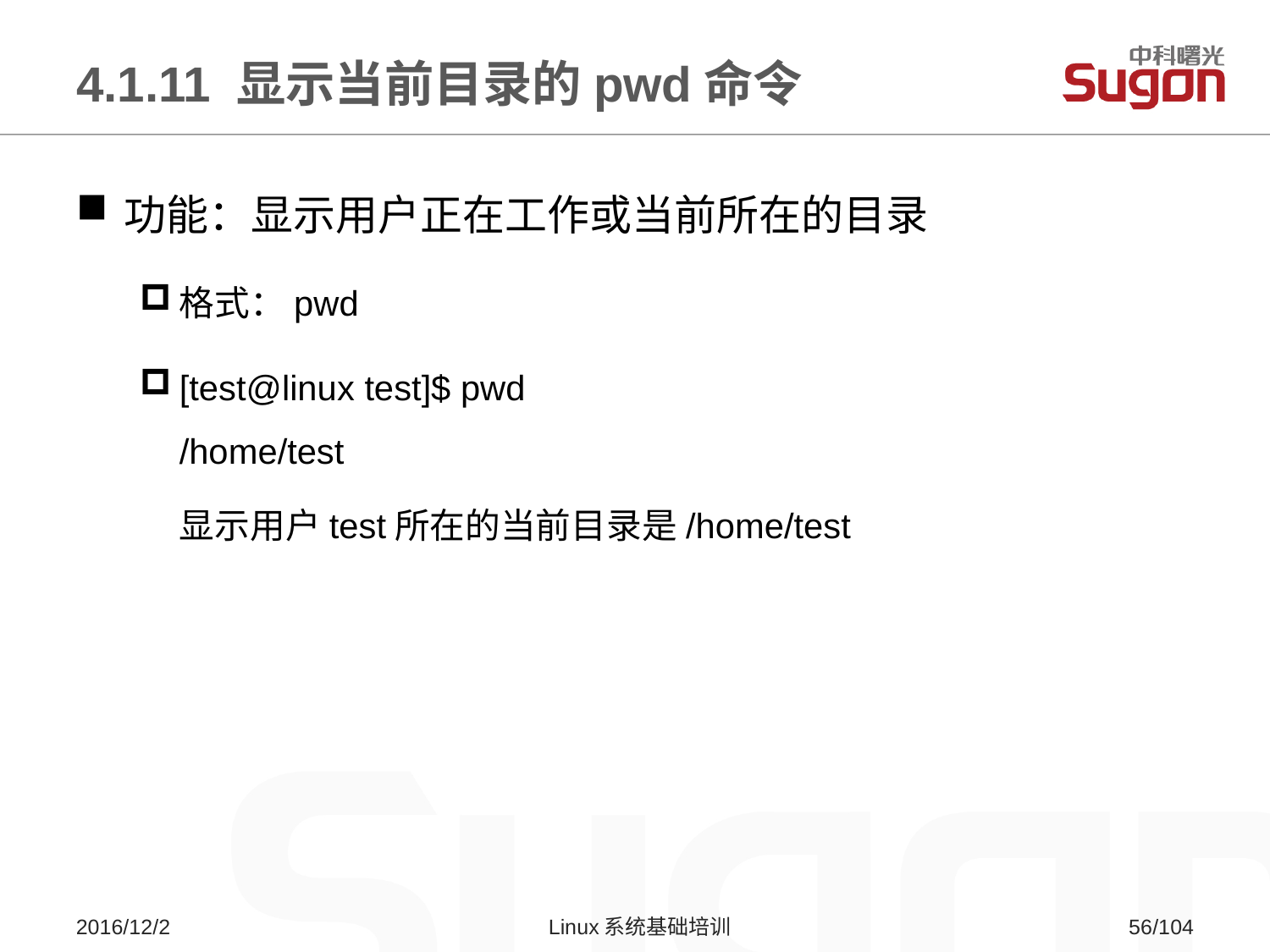

# 4.1.11 显示当前目录的pwd命令
功能：显示用户正在工作或当前所在的目录
格式：pwd
[test@linux test]$ pwd
/home/test
显示用户test所在的当前目录是/home/test